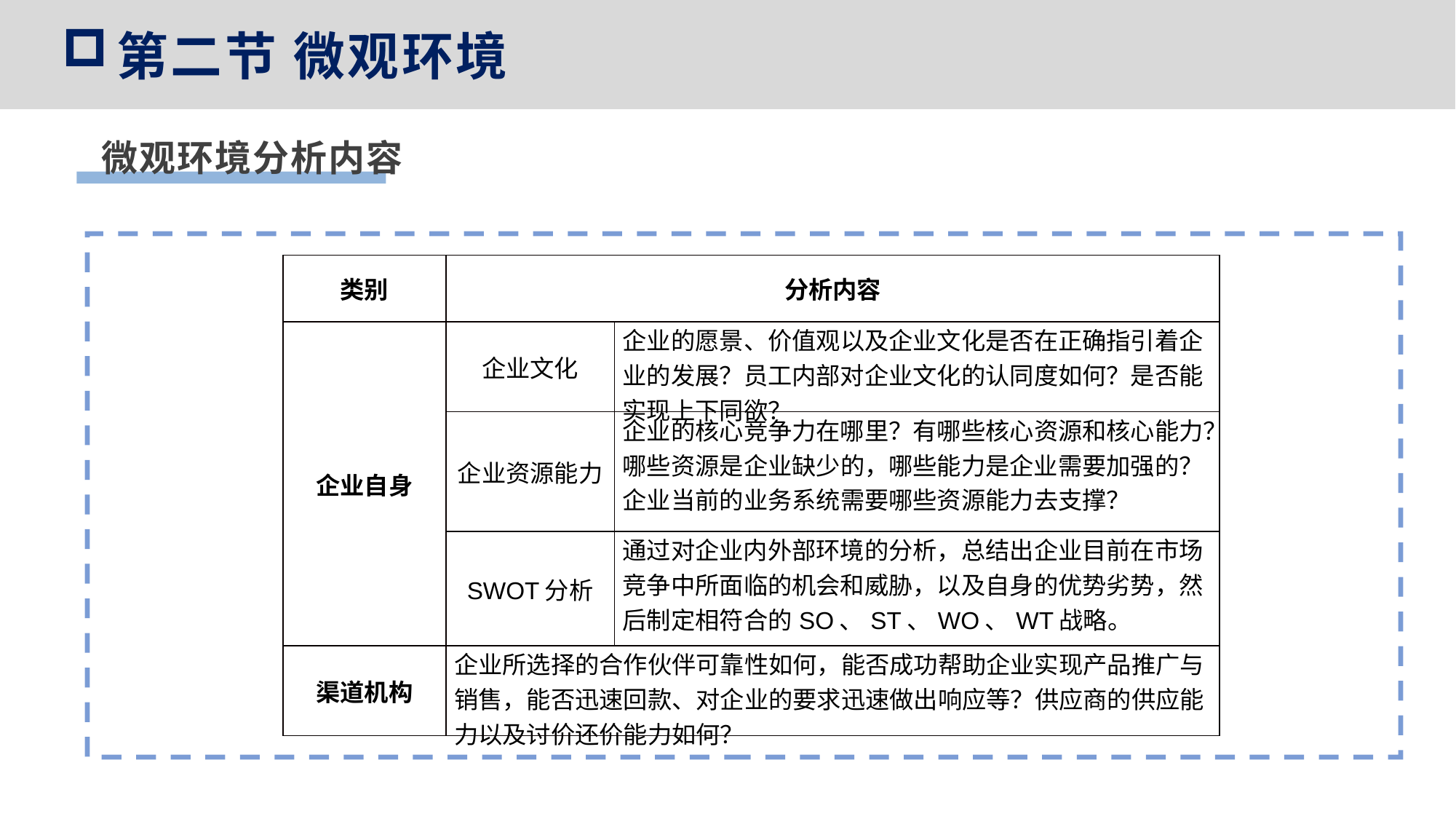

第二节 微观环境
微观环境分析内容

| 类别 | 分析内容 |  |
| --- | --- | --- |
| 企业自身 | 企业文化 | 企业的愿景、价值观以及企业文化是否在正确指引着企业的发展？员工内部对企业文化的认同度如何？是否能实现上下同欲？ |
|  | 企业资源能力 | 企业的核心竞争力在哪里？有哪些核心资源和核心能力？哪些资源是企业缺少的，哪些能力是企业需要加强的？企业当前的业务系统需要哪些资源能力去支撑？ |
|  | SWOT分析 | 通过对企业内外部环境的分析，总结出企业目前在市场竞争中所面临的机会和威胁，以及自身的优势劣势，然后制定相符合的SO、ST、WO、WT战略。 |
| 渠道机构 | 企业所选择的合作伙伴可靠性如何，能否成功帮助企业实现产品推广与销售，能否迅速回款、对企业的要求迅速做出响应等？供应商的供应能力以及讨价还价能力如何？ |  |